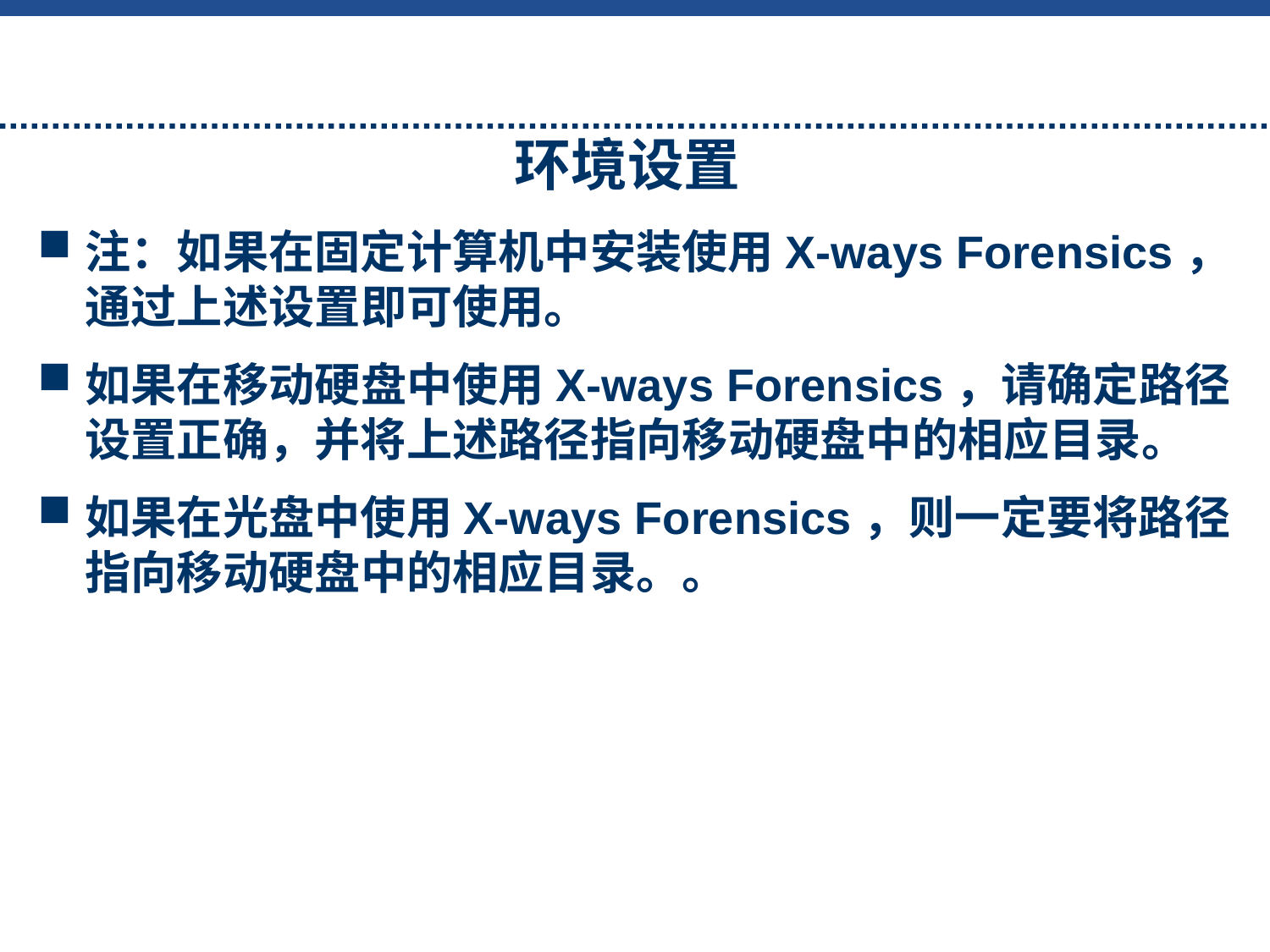

# 环境设置
注：如果在固定计算机中安装使用X-ways Forensics，通过上述设置即可使用。
如果在移动硬盘中使用X-ways Forensics，请确定路径设置正确，并将上述路径指向移动硬盘中的相应目录。
如果在光盘中使用X-ways Forensics，则一定要将路径指向移动硬盘中的相应目录。。